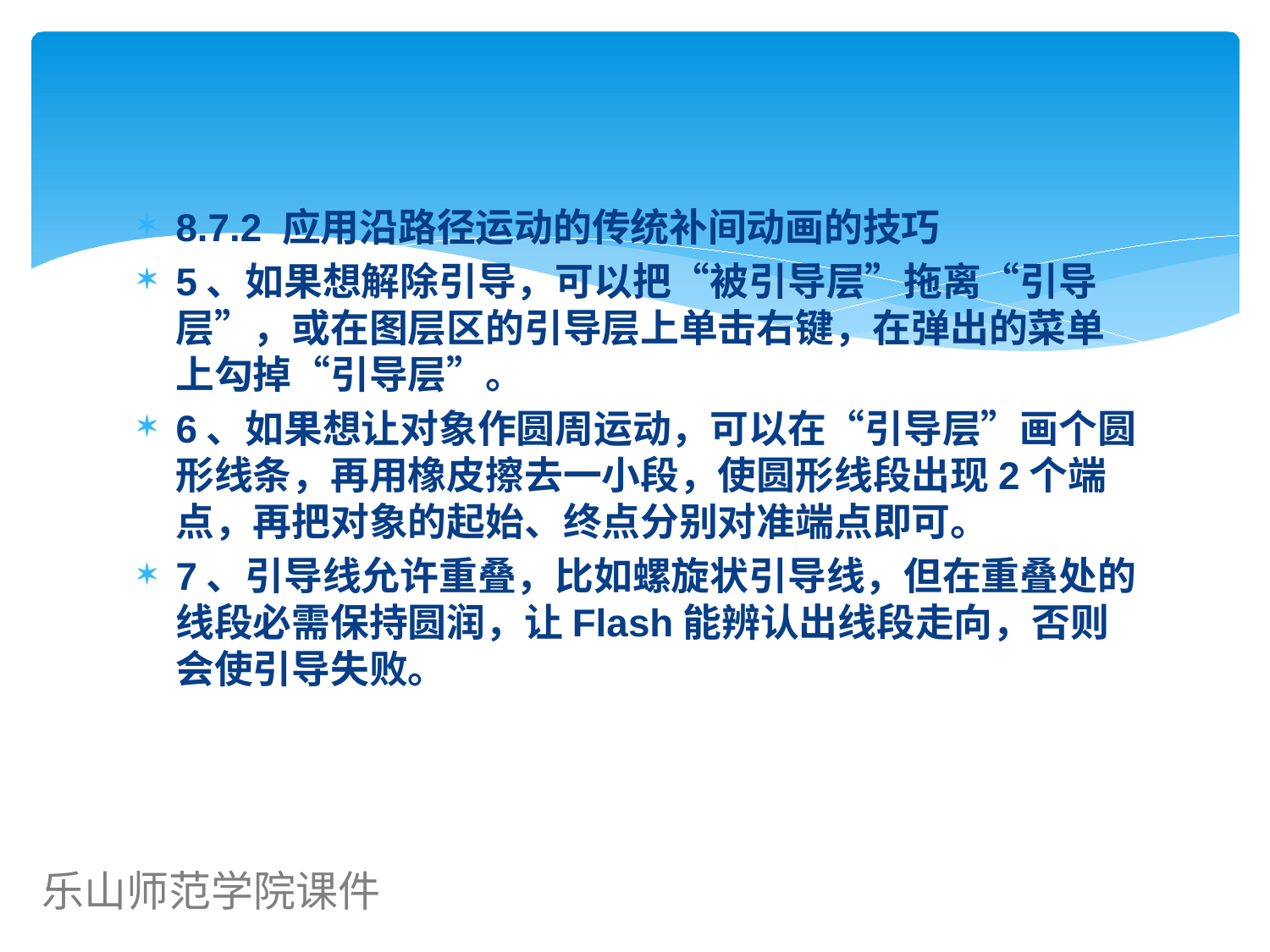

8.7.2 应用沿路径运动的传统补间动画的技巧
5、如果想解除引导，可以把“被引导层”拖离“引导层”，或在图层区的引导层上单击右键，在弹出的菜单上勾掉“引导层”。
6、如果想让对象作圆周运动，可以在“引导层”画个圆形线条，再用橡皮擦去一小段，使圆形线段出现2个端点，再把对象的起始、终点分别对准端点即可。
7、引导线允许重叠，比如螺旋状引导线，但在重叠处的线段必需保持圆润，让Flash能辨认出线段走向，否则会使引导失败。